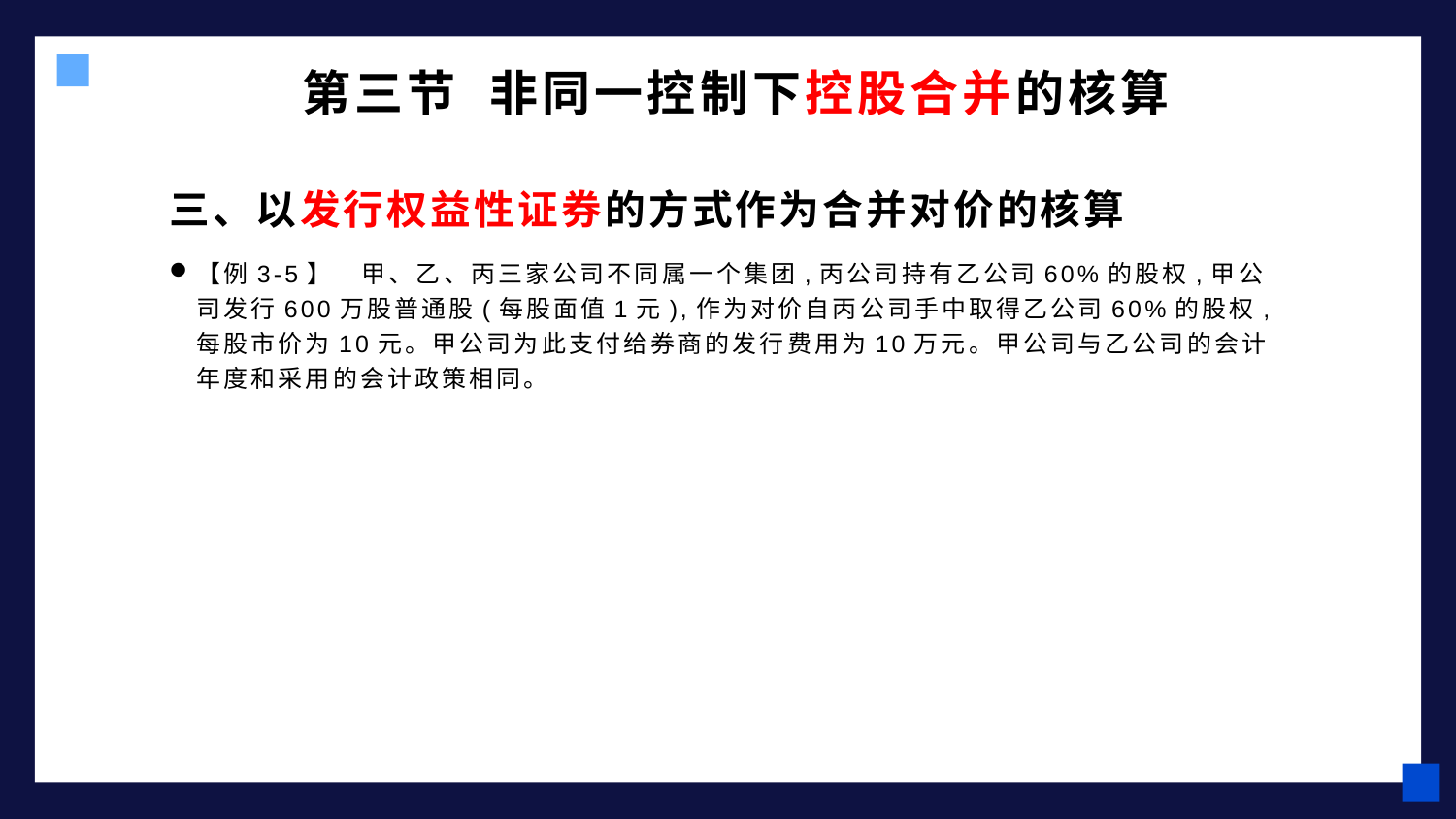

# 第三节  非同一控制下控股合并的核算
三、以发行权益性证券的方式作为合并对价的核算
【例3-5】　甲、乙、丙三家公司不同属一个集团,丙公司持有乙公司60%的股权,甲公司发行600万股普通股(每股面值1元),作为对价自丙公司手中取得乙公司60%的股权,每股市价为10元。甲公司为此支付给券商的发行费用为10万元。甲公司与乙公司的会计年度和采用的会计政策相同。